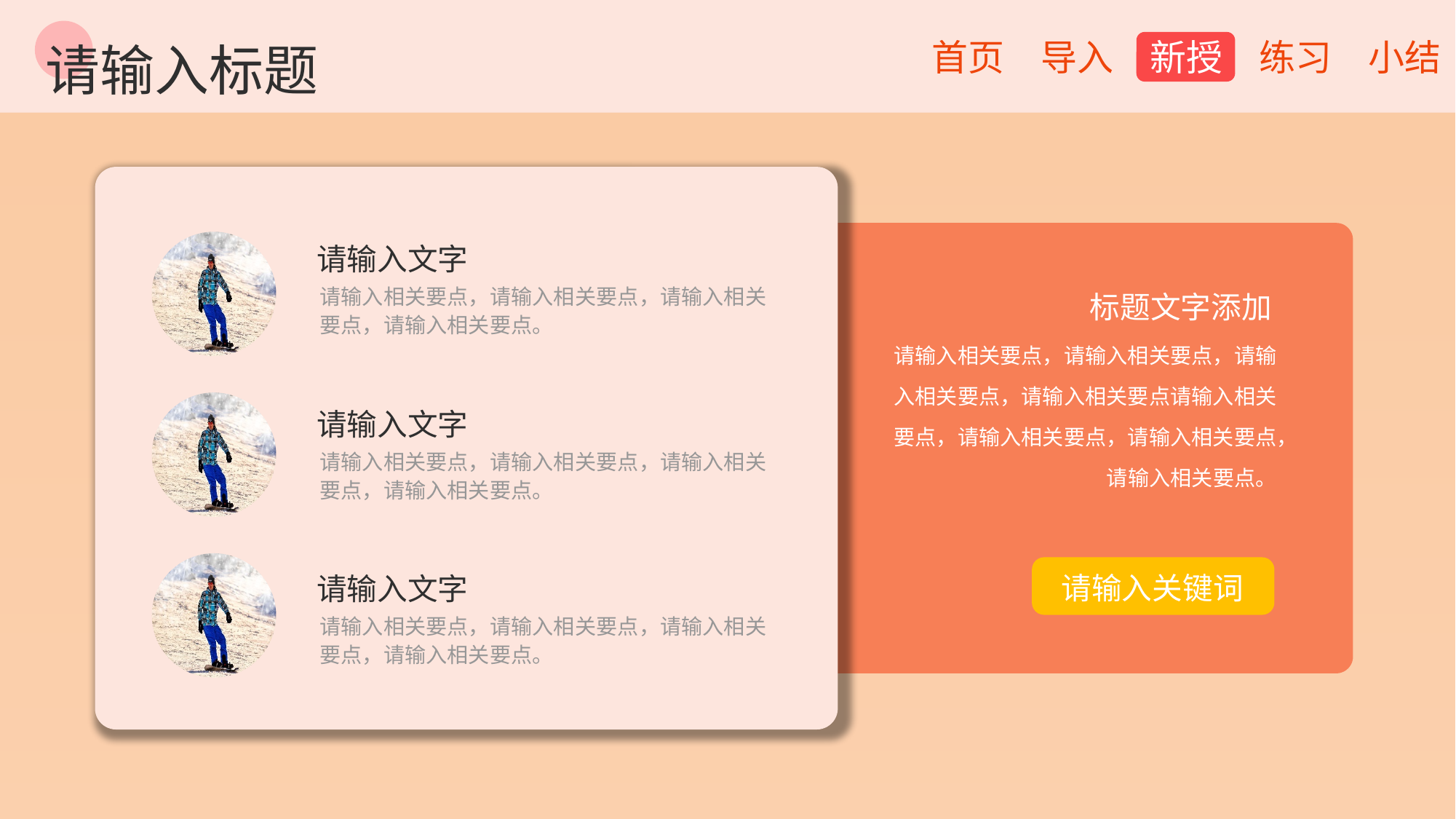

请输入标题

请输入文字
请输入相关要点，请输入相关要点，请输入相关要点，请输入相关要点。

请输入文字
请输入相关要点，请输入相关要点，请输入相关要点，请输入相关要点。

请输入文字
请输入相关要点，请输入相关要点，请输入相关要点，请输入相关要点。

标题文字添加
请输入相关要点，请输入相关要点，请输入相关要点，请输入相关要点请输入相关要点，请输入相关要点，请输入相关要点，请输入相关要点。
请输入关键词